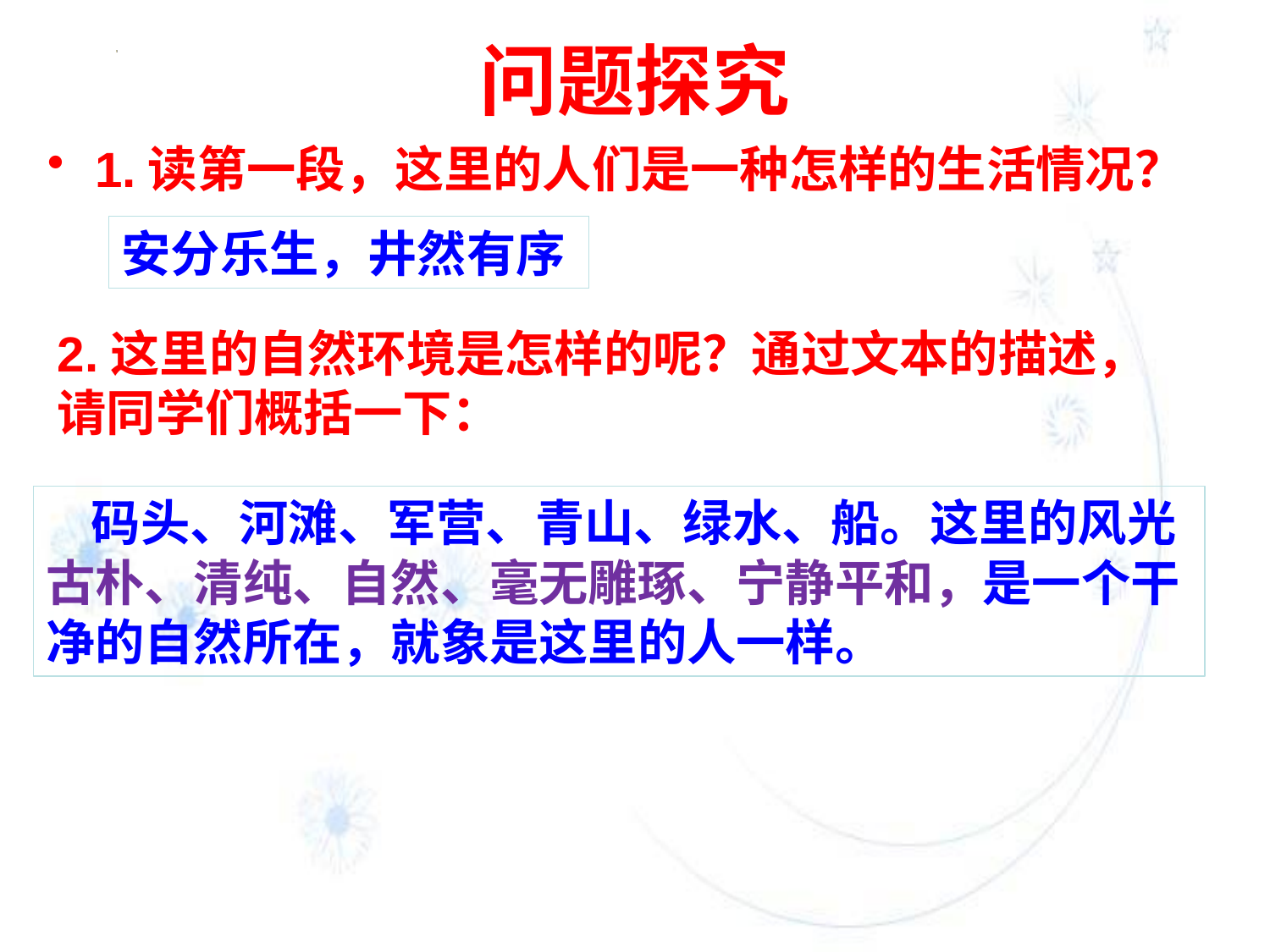

# 问题探究
1.读第一段，这里的人们是一种怎样的生活情况？
安分乐生，井然有序
2.这里的自然环境是怎样的呢？通过文本的描述， 请同学们概括一下：
   码头、河滩、军营、青山、绿水、船。这里的风光古朴、清纯、自然、毫无雕琢、宁静平和，是一个干净的自然所在，就象是这里的人一样。